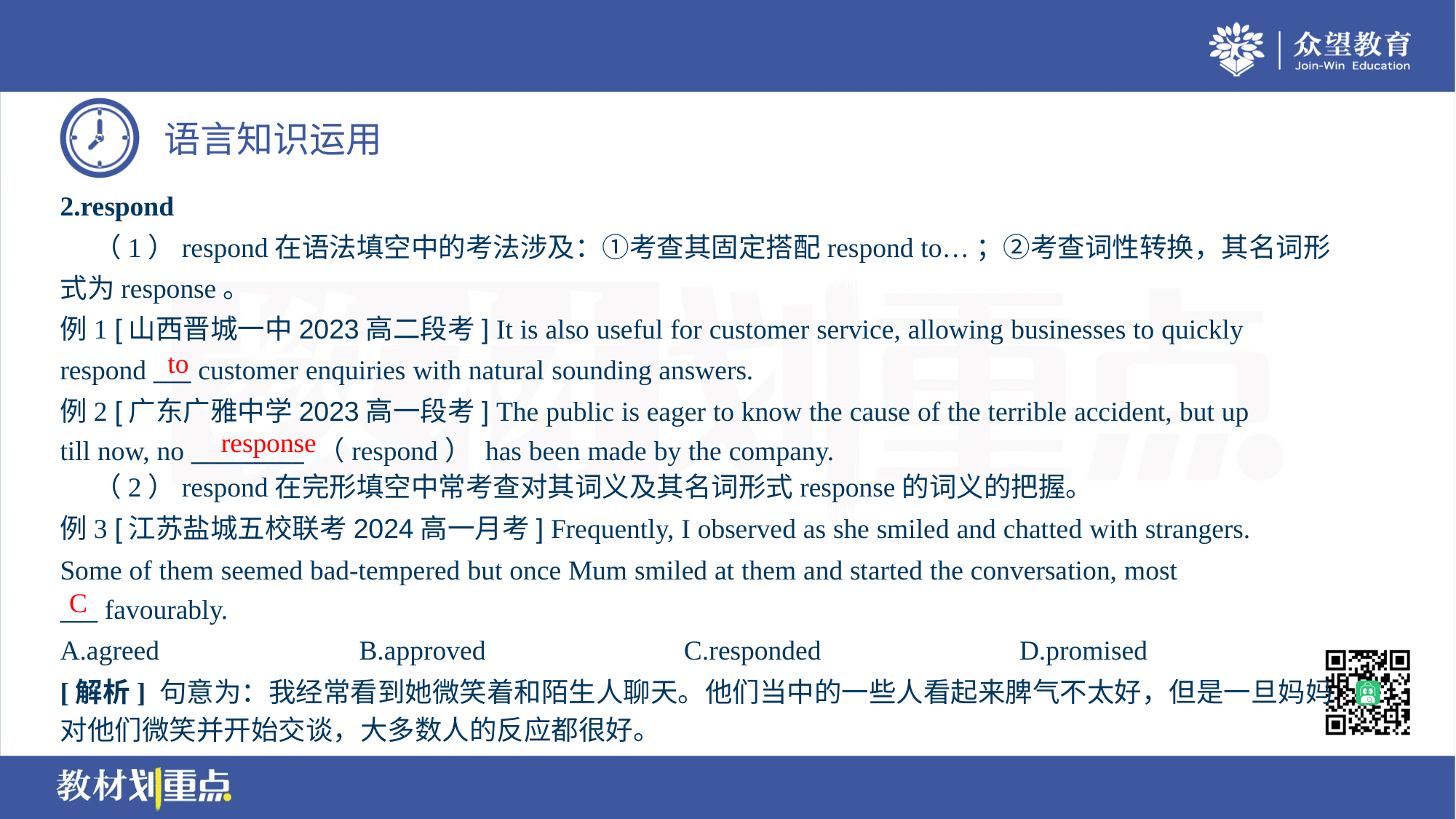

2.respond
    （1）respond在语法填空中的考法涉及：①考查其固定搭配respond to…；②考查词性转换，其名词形
式为response。
例1 [山西晋城一中2023高二段考] It is also useful for customer service, allowing businesses to quickly
respond ___ customer enquiries with natural sounding answers.
例2 [广东广雅中学2023高一段考] The public is eager to know the cause of the terrible accident, but up
till now, no _________ （respond） has been made by the company.
to
response
    （2）respond在完形填空中常考查对其词义及其名词形式response的词义的把握。
例3 [江苏盐城五校联考2024高一月考] Frequently, I observed as she smiled and chatted with strangers.
Some of them seemed bad-tempered but once Mum smiled at them and started the conversation, most
___ favourably.
C
A.agreed	B.approved	C.responded	D.promised
[解析] 句意为：我经常看到她微笑着和陌生人聊天。他们当中的一些人看起来脾气不太好，但是一旦妈妈
对他们微笑并开始交谈，大多数人的反应都很好。